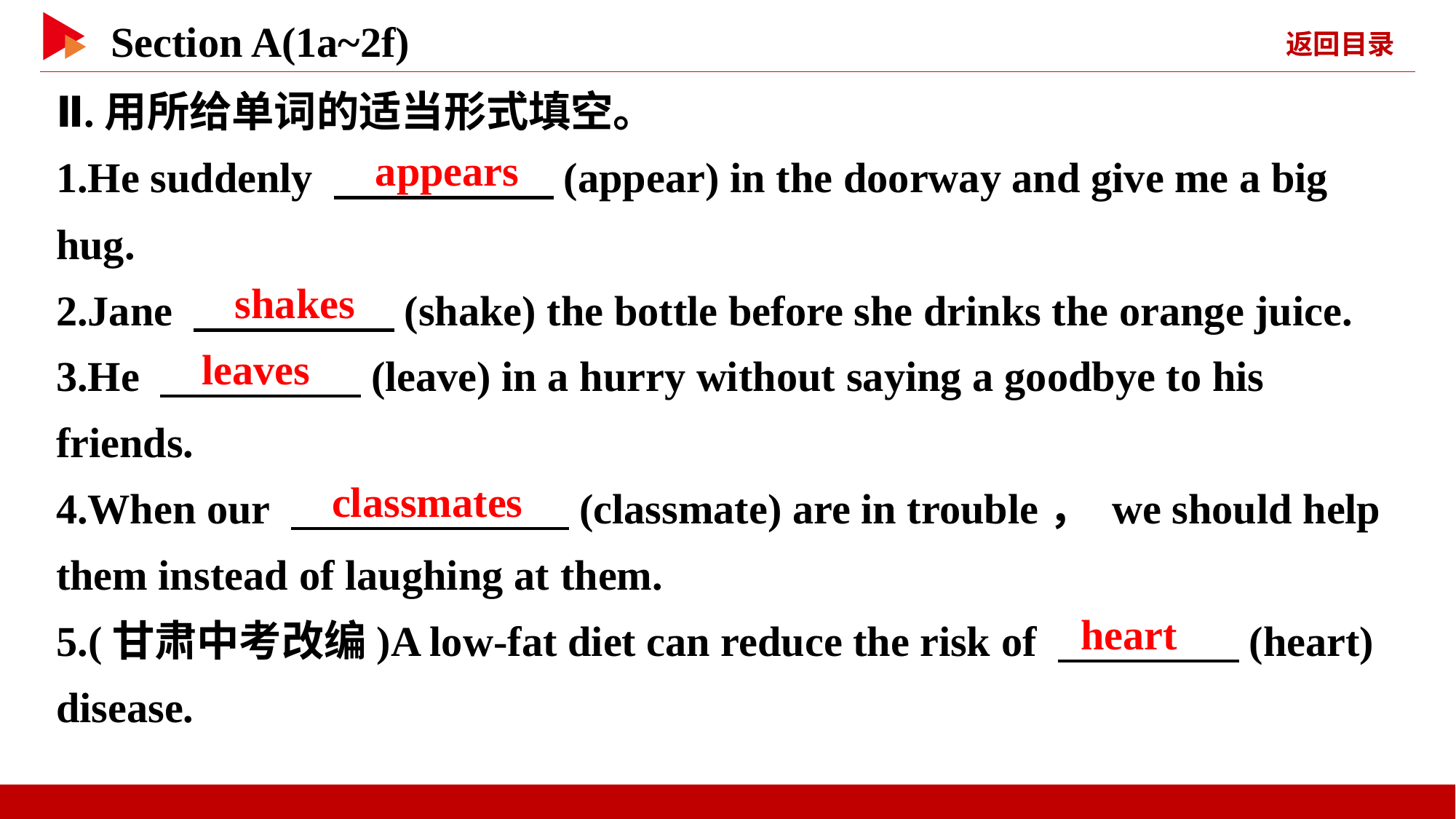

Ⅱ.用所给单词的适当形式填空。
1.He suddenly 　              　(appear) in the doorway and give me a big hug.
2.Jane 　            　(shake) the bottle before she drinks the orange juice.
3.He 　            　(leave) in a hurry without saying a goodbye to his friends.
4.When our 　                    　(classmate) are in trouble， we should help them instead of laughing at them.
5.(甘肃中考改编)A low-fat diet can reduce the risk of 　          　(heart) disease.
　appears
　shakes
　leaves
　classmates
　heart